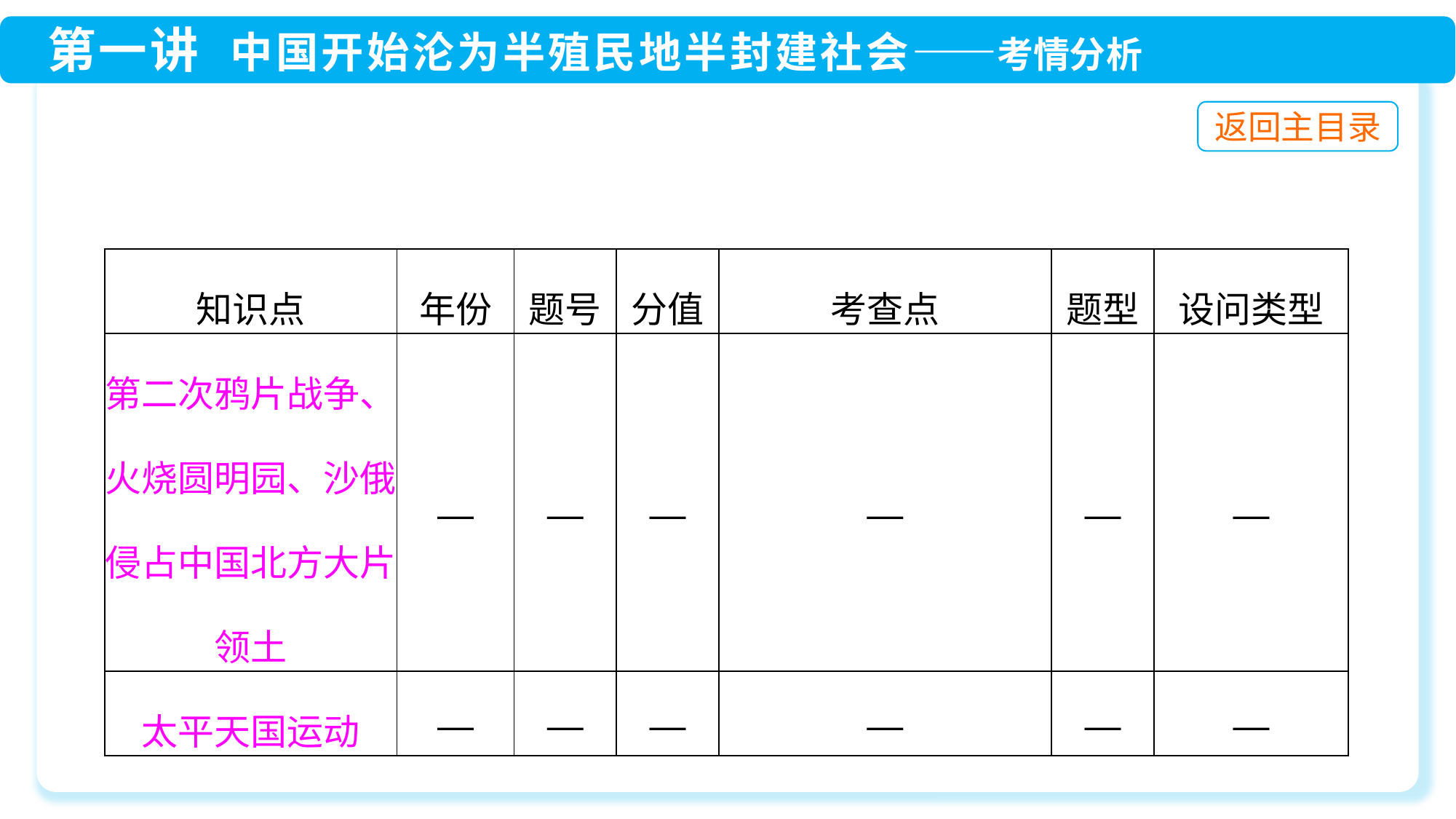

| 知识点 | 年份 | 题号 | 分值 | 考查点 | 题型 | 设问类型 |
| --- | --- | --- | --- | --- | --- | --- |
| 第二次鸦片战争、火烧圆明园、沙俄侵占中国北方大片领土 | — | — | — | — | — | — |
| 太平天国运动 | — | — | — | — | — | — |